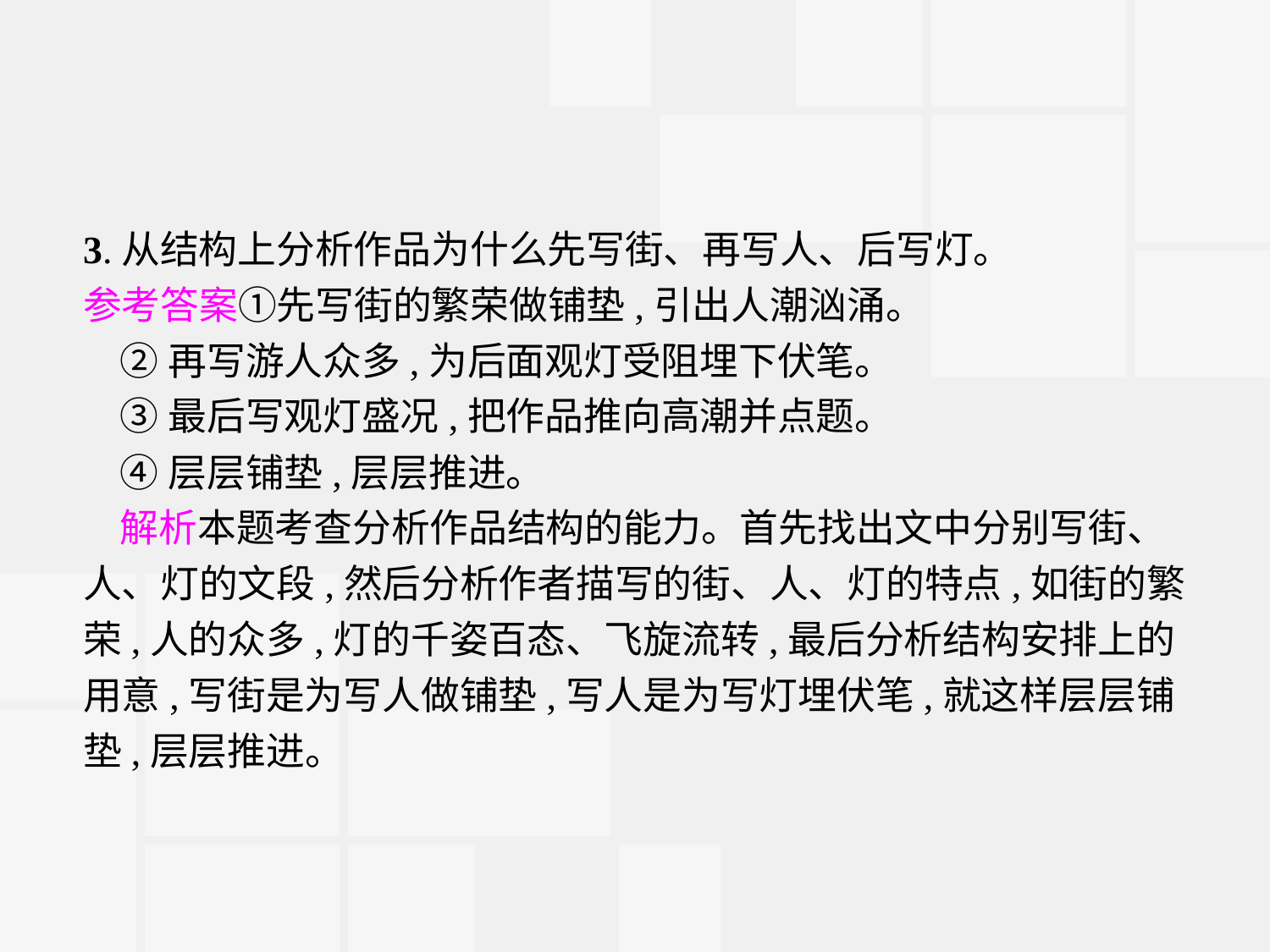

3.从结构上分析作品为什么先写街、再写人、后写灯。
参考答案①先写街的繁荣做铺垫,引出人潮汹涌。
②再写游人众多,为后面观灯受阻埋下伏笔。
③最后写观灯盛况,把作品推向高潮并点题。
④层层铺垫,层层推进。
解析本题考查分析作品结构的能力。首先找出文中分别写街、人、灯的文段,然后分析作者描写的街、人、灯的特点,如街的繁荣,人的众多,灯的千姿百态、飞旋流转,最后分析结构安排上的用意,写街是为写人做铺垫,写人是为写灯埋伏笔,就这样层层铺垫,层层推进。